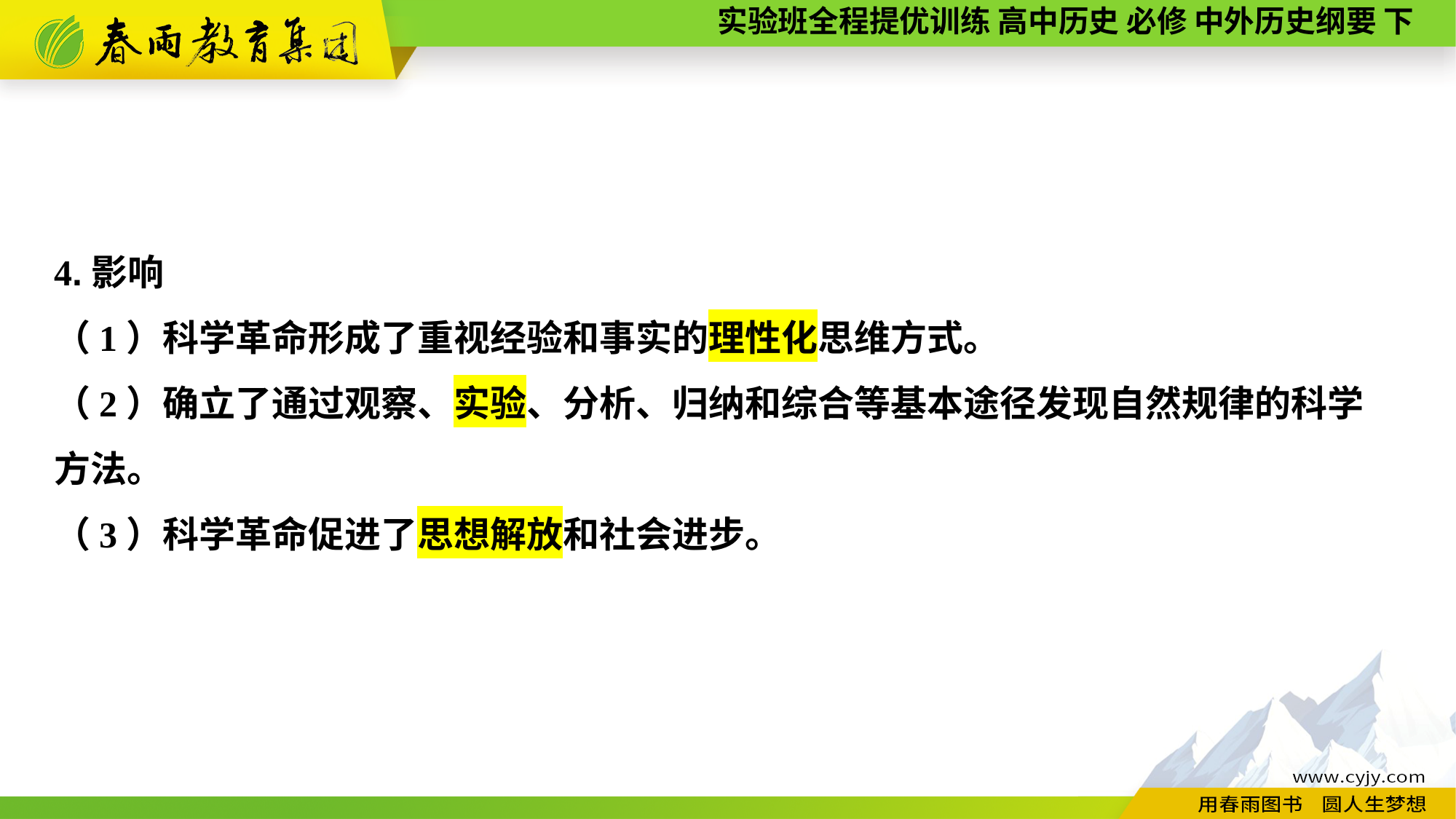

4.影响
（1）科学革命形成了重视经验和事实的理性化思维方式。
（2）确立了通过观察、实验、分析、归纳和综合等基本途径发现自然规律的科学
方法。
（3）科学革命促进了思想解放和社会进步。